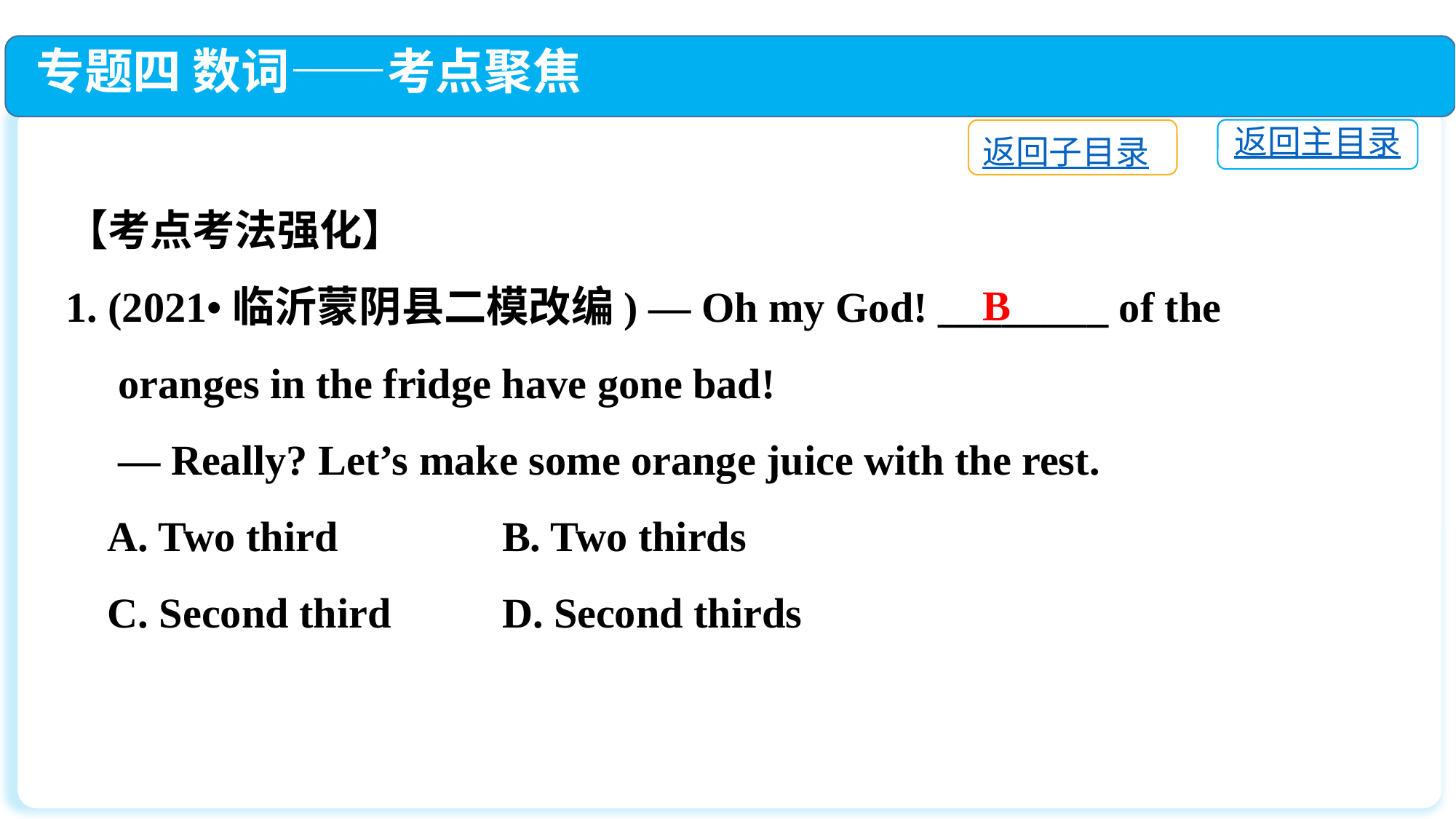

专题四 数词——考点聚焦

返回主目录

返回子目录
【考点考法强化】
1. (2021•临沂蒙阴县二模改编) — Oh my God! ________ of the
     oranges in the fridge have gone bad!
     — Really? Let’s make some orange juice with the rest.
    A. Two third　　 	B. Two thirds
    C. Second third　　	D. Second thirds
B